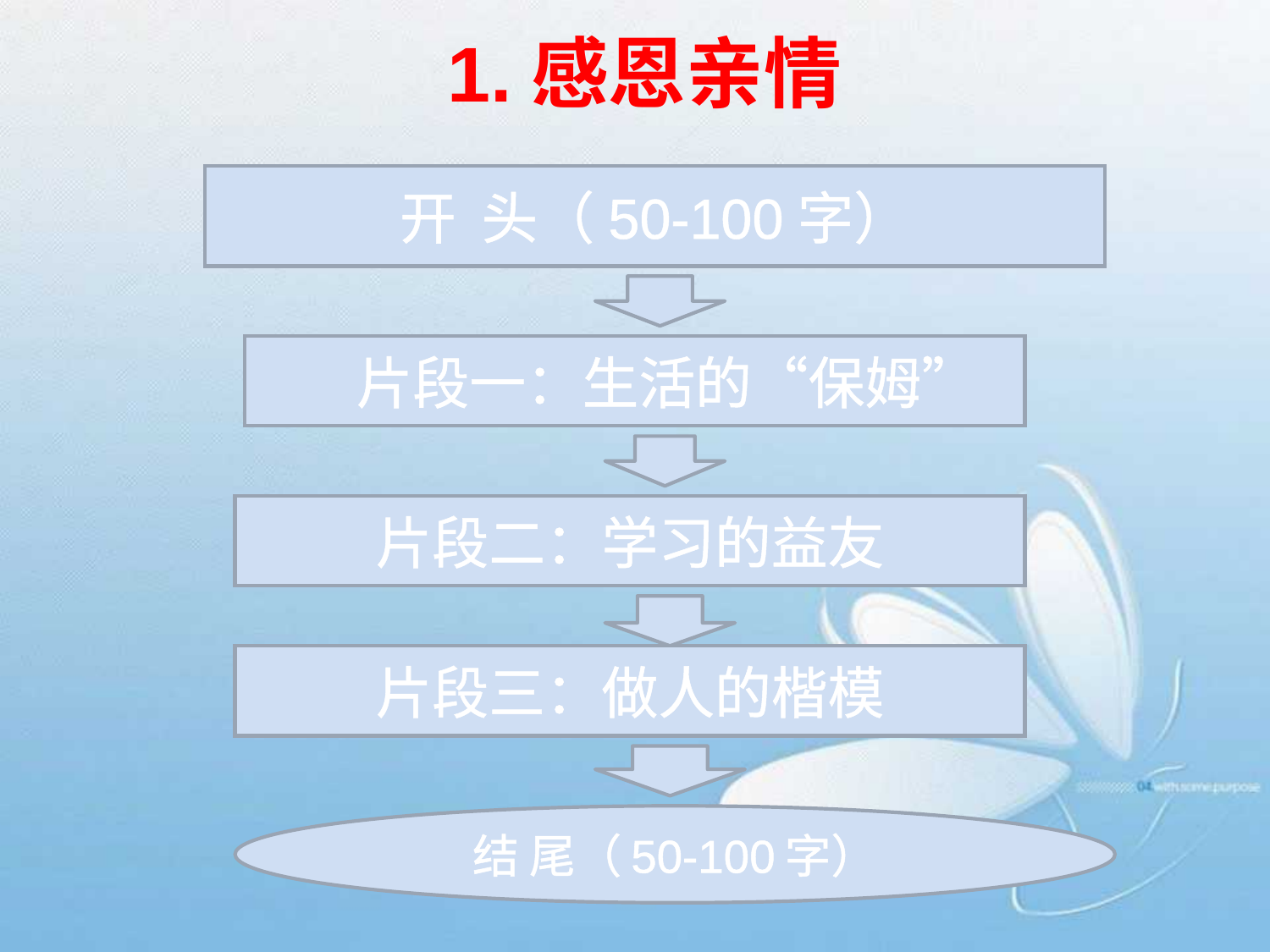

# 1.感恩亲情
开  头（50-100字）

    片段一：生活的“保姆”

片段二：学习的益友

片段三：做人的楷模

结 尾（50-100字）